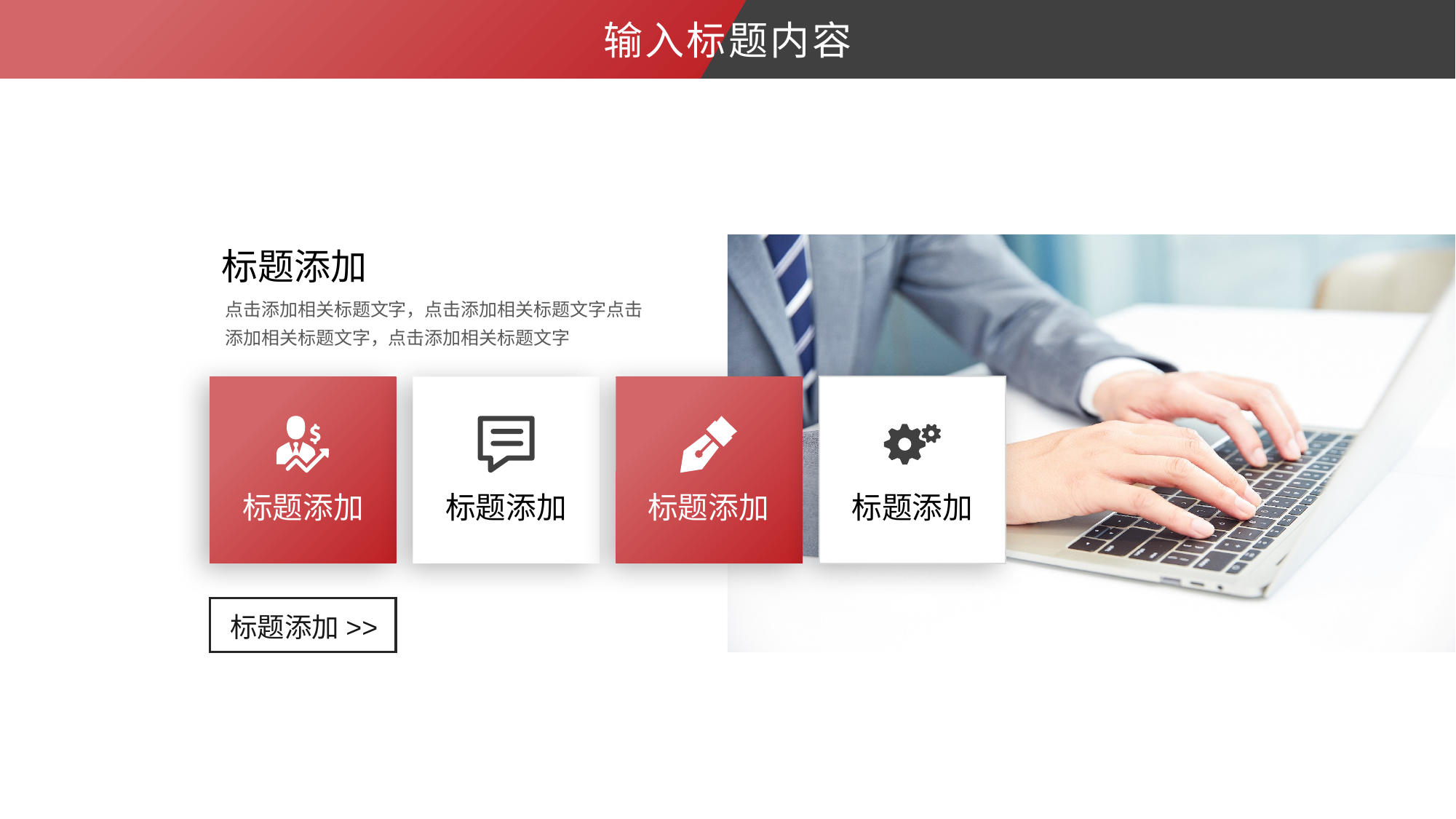

输入标题内容

标题添加
点击添加相关标题文字，点击添加相关标题文字点击添加相关标题文字，点击添加相关标题文字

标题添加
标题添加
标题添加
标题添加

标题添加>>